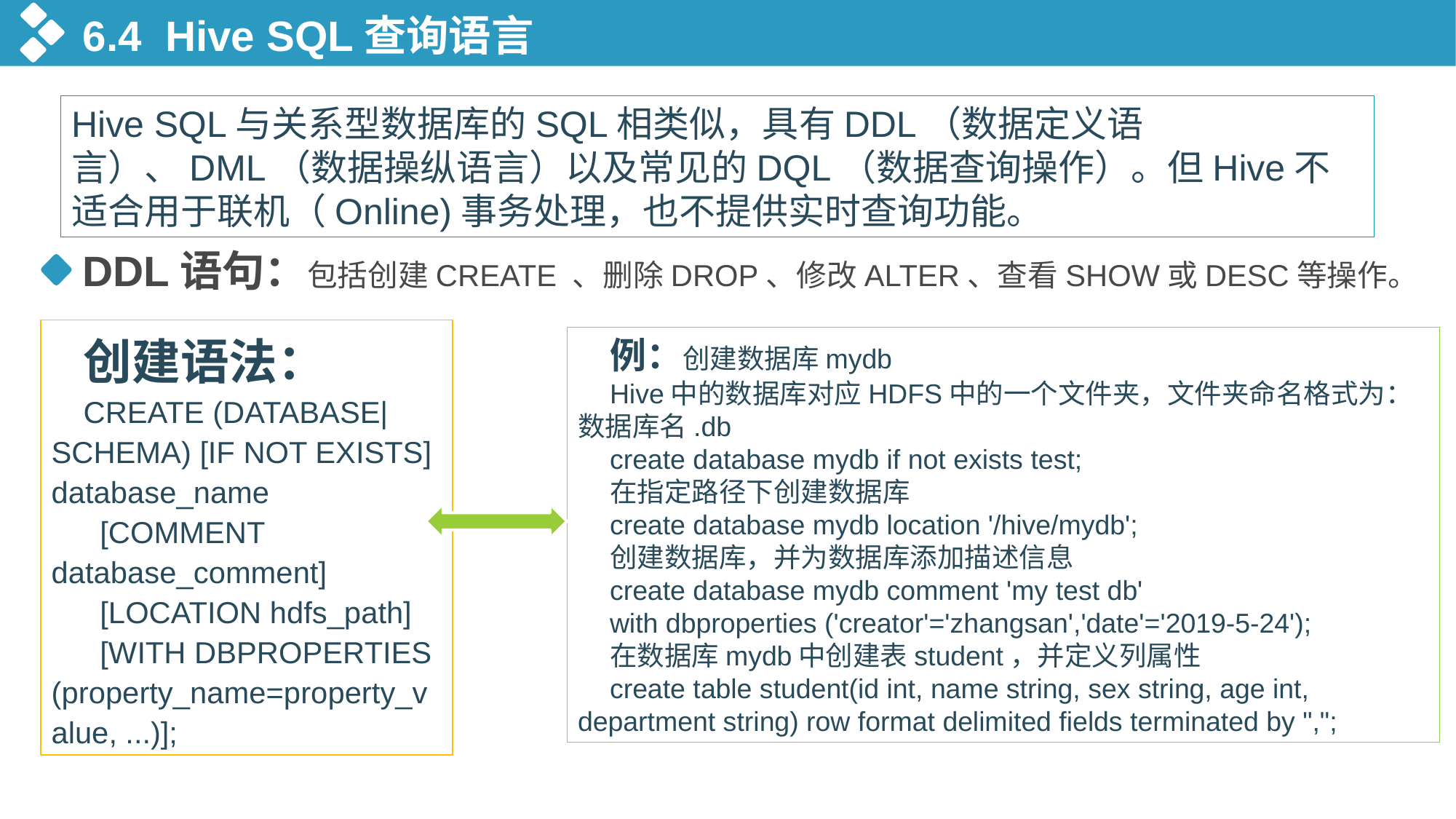

6.4  Hive SQL查询语言
Hive SQL与关系型数据库的SQL相类似，具有DDL（数据定义语言）、DML（数据操纵语言）以及常见的DQL（数据查询操作）。但Hive不适合用于联机（Online)事务处理，也不提供实时查询功能。
DDL语句：包括创建CREATE 、删除DROP、修改ALTER、查看SHOW或DESC等操作。

创建语法：
CREATE (DATABASE|SCHEMA) [IF NOT EXISTS] database_name
  [COMMENT database_comment]
  [LOCATION hdfs_path]
  [WITH DBPROPERTIES (property_name=property_value, ...)];
例：创建数据库mydb
Hive中的数据库对应HDFS中的一个文件夹，文件夹命名格式为：数据库名.db
create database mydb if not exists test;
在指定路径下创建数据库
create database mydb location '/hive/mydb';
创建数据库，并为数据库添加描述信息
create database mydb comment 'my test db'
with dbproperties ('creator'='zhangsan','date'='2019-5-24');
在数据库mydb中创建表student，并定义列属性
create table student(id int, name string, sex string, age int, department string) row format delimited fields terminated by ",";